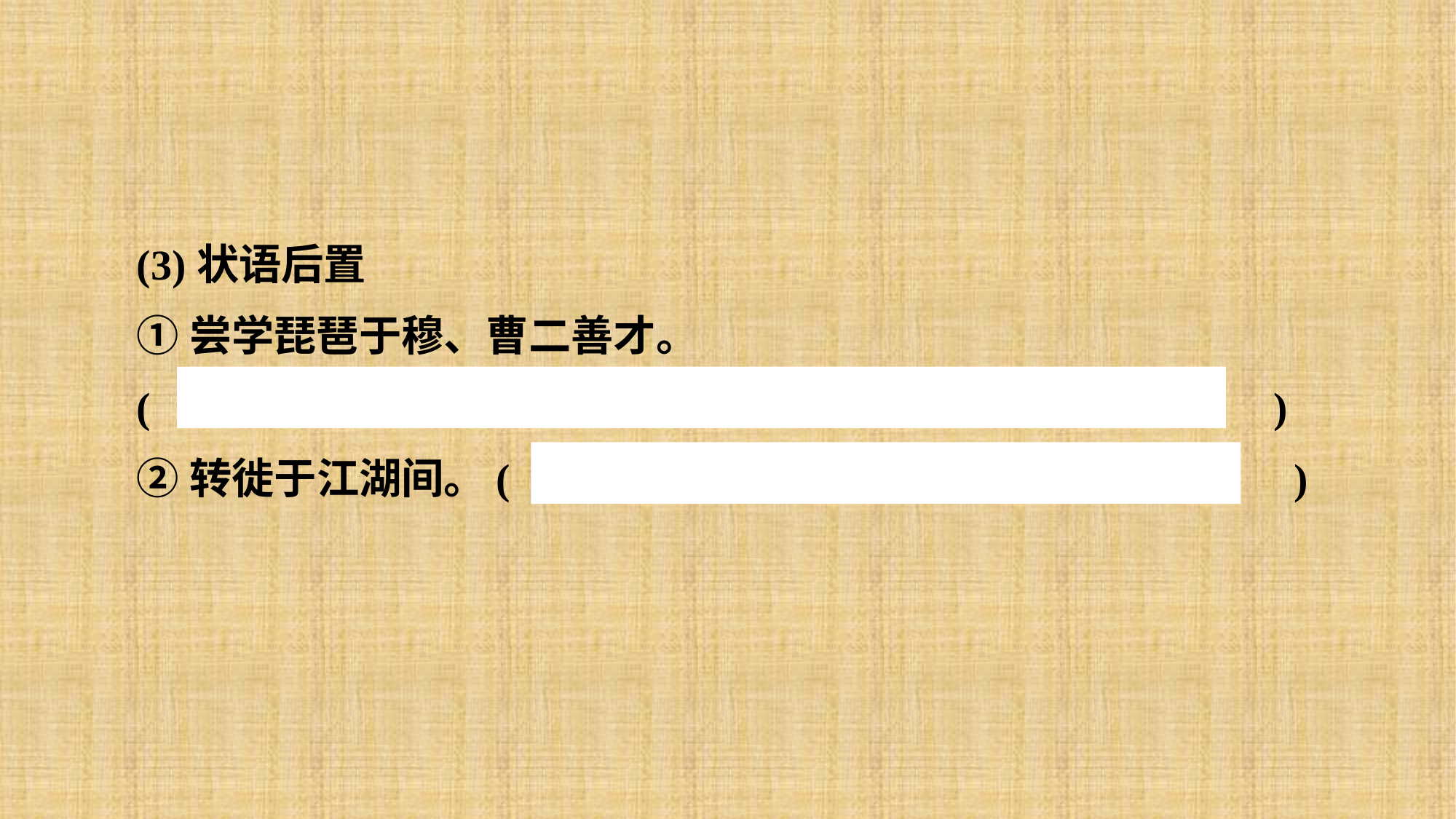

(3)状语后置
①尝学琵琶于穆、曹二善才。
(　介词结构“于穆、曹二善才”放在动词“学”后作补语　)
②转徙于江湖间。(　“于江湖间”作动词“转徙”的补语　)